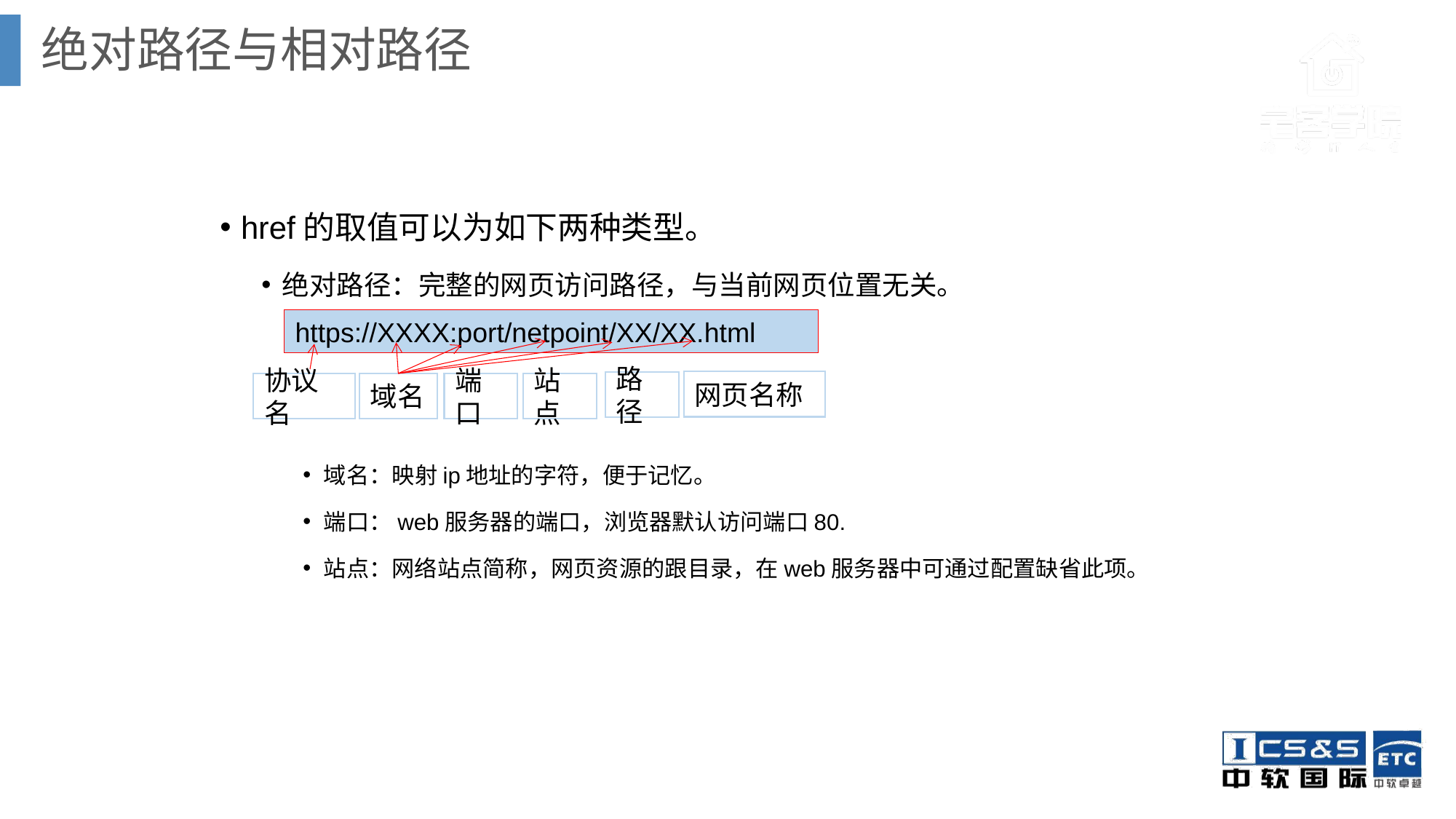

绝对路径与相对路径
href的取值可以为如下两种类型。
绝对路径：完整的网页访问路径，与当前网页位置无关。

域名：映射ip地址的字符，便于记忆。
端口：web服务器的端口，浏览器默认访问端口80.
站点：网络站点简称，网页资源的跟目录，在web服务器中可通过配置缺省此项。

https://XXXX:port/netpoint/XX/XX.html
网页名称
路径
协议名
域名
端口
站点